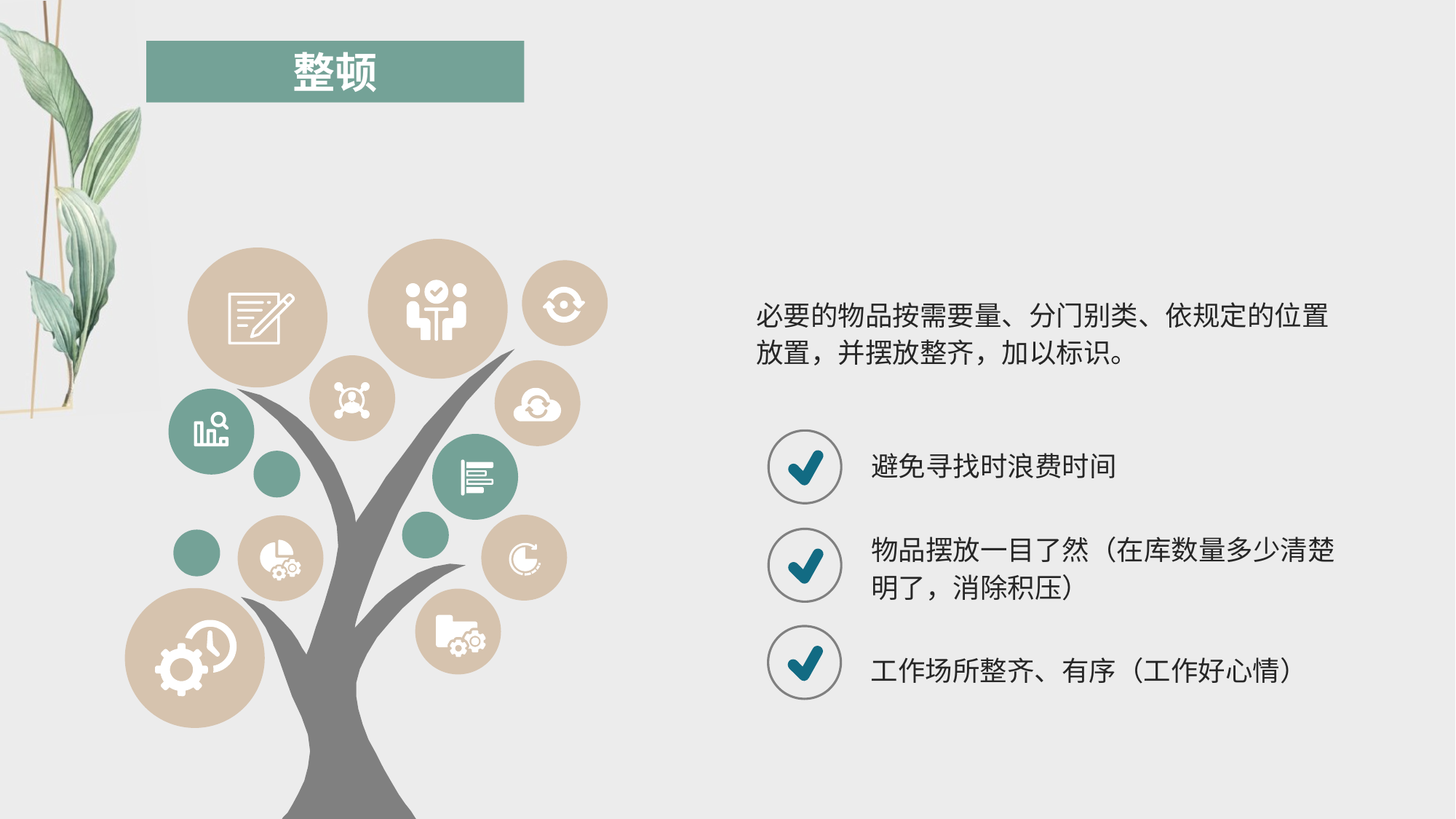

必要的物品按需要量、分门别类、依规定的位置放置，并摆放整齐，加以标识。

避免寻找时浪费时间
物品摆放一目了然（在库数量多少清楚明了，消除积压）

工作场所整齐、有序（工作好心情）